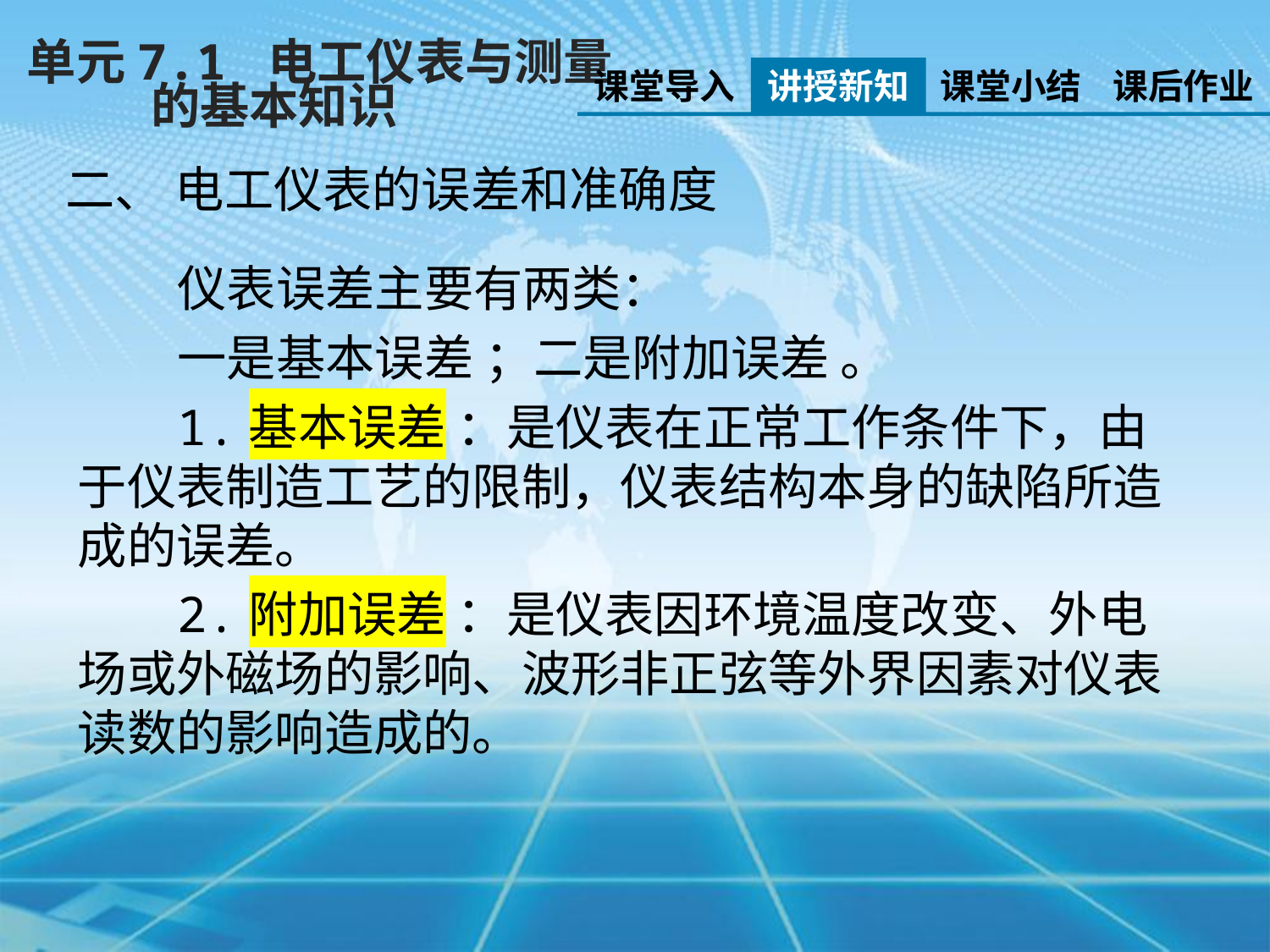

单元7.1 电工仪表与测量
          的基本知识
课堂导入
讲授新知
课堂小结
课后作业
二、 电工仪表的误差和准确度

仪表误差主要有两类：
一是基本误差 ；二是附加误差 。
1.基本误差 ：是仪表在正常工作条件下，由于仪表制造工艺的限制，仪表结构本身的缺陷所造成的误差。
2.附加误差 ：是仪表因环境温度改变、外电场或外磁场的影响、波形非正弦等外界因素对仪表读数的影响造成的。